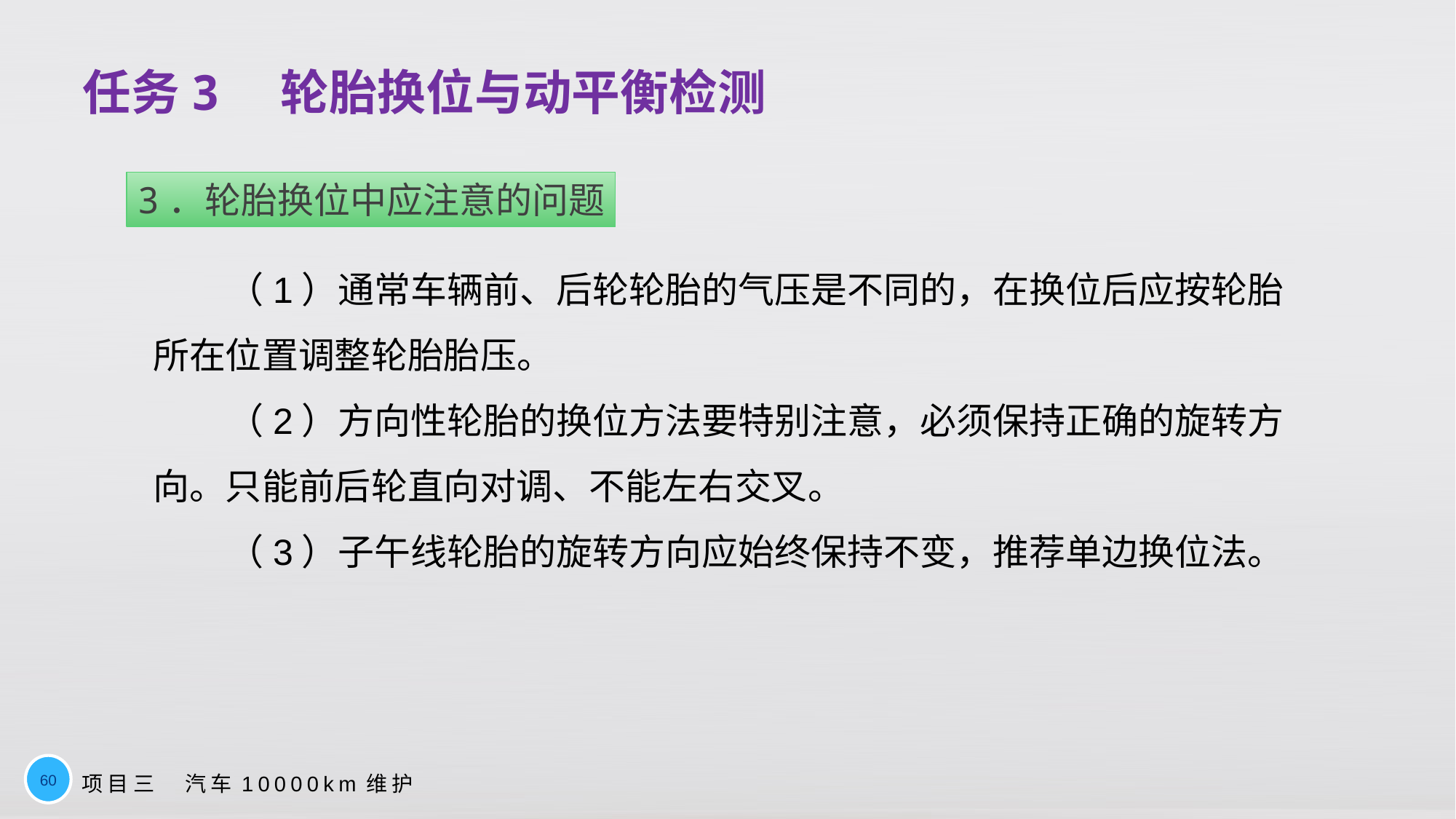

# 任务3　轮胎换位与动平衡检测
3．轮胎换位中应注意的问题
（1）通常车辆前、后轮轮胎的气压是不同的，在换位后应按轮胎所在位置调整轮胎胎压。
（2）方向性轮胎的换位方法要特别注意，必须保持正确的旋转方向。只能前后轮直向对调、不能左右交叉。
（3）子午线轮胎的旋转方向应始终保持不变，推荐单边换位法。
60